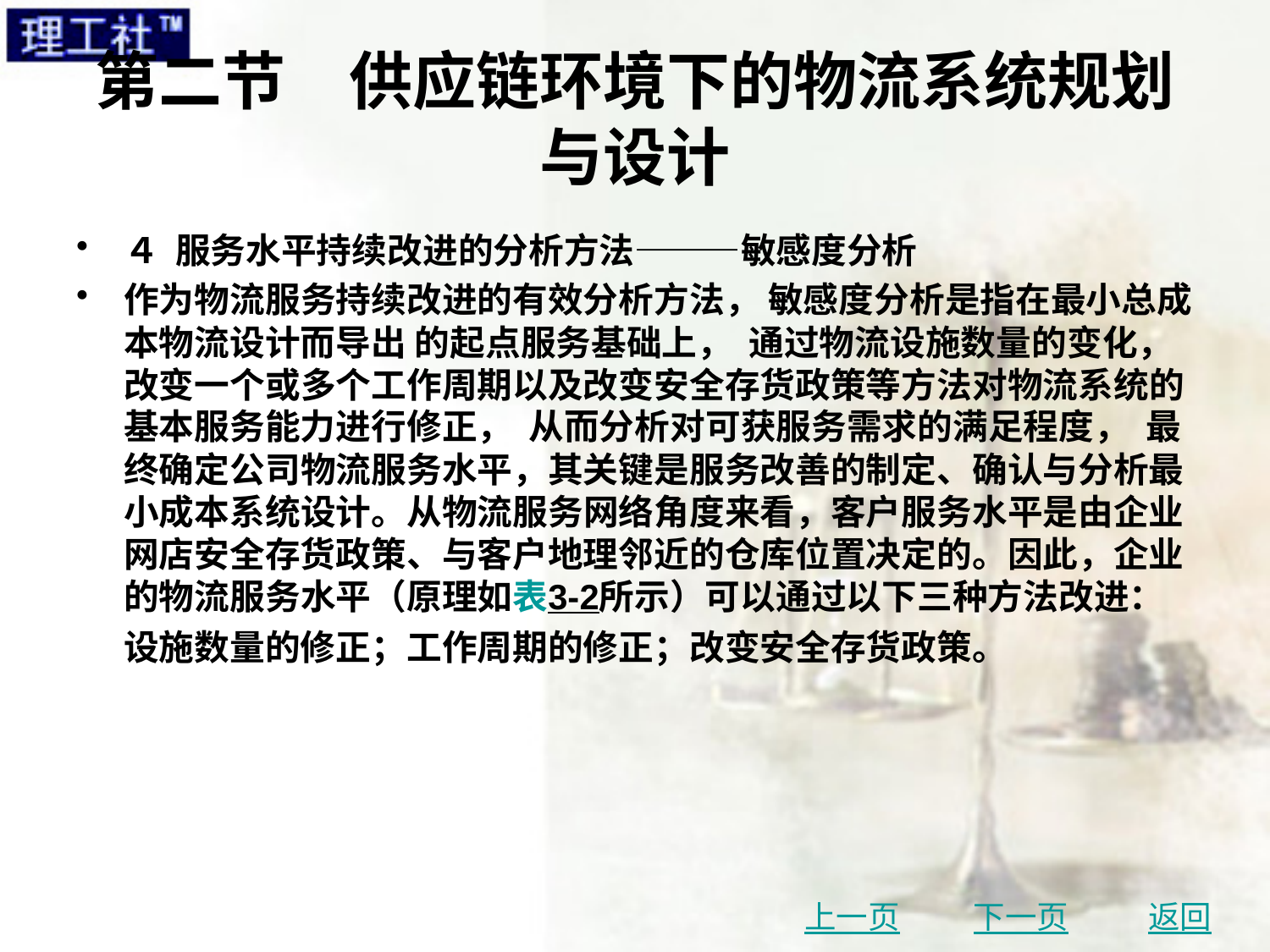

# 第二节　供应链环境下的物流系统规划与设计
４  服务水平持续改进的分析方法———敏感度分析
作为物流服务持续改进的有效分析方法， 敏感度分析是指在最小总成本物流设计而导出 的起点服务基础上，  通过物流设施数量的变化，  改变一个或多个工作周期以及改变安全存货政策等方法对物流系统的基本服务能力进行修正，  从而分析对可获服务需求的满足程度，  最终确定公司物流服务水平，其关键是服务改善的制定、确认与分析最小成本系统设计。从物流服务网络角度来看，客户服务水平是由企业网店安全存货政策、与客户地理邻近的仓库位置决定的。因此，企业的物流服务水平（原理如表3-2所示）可以通过以下三种方法改进：设施数量的修正；工作周期的修正；改变安全存货政策。

上一页
下一页
返回